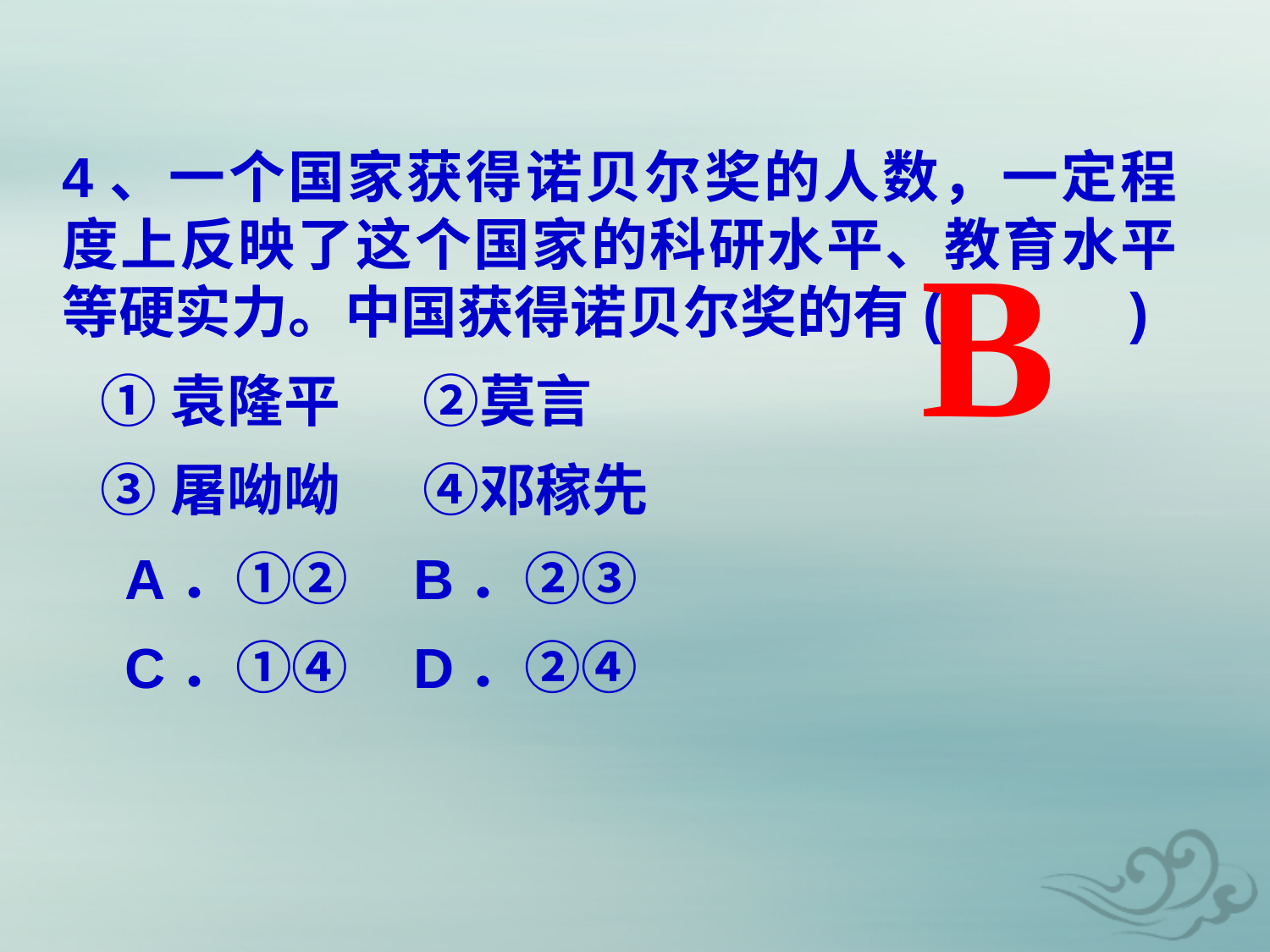

4、一个国家获得诺贝尔奖的人数，一定程度上反映了这个国家的科研水平、教育水平等硬实力。中国获得诺贝尔奖的有(            )
   ①袁隆平　  ②莫言
   ③屠呦呦　  ④邓稼先
    A．①②    B．②③
    C．①④    D．②④
B